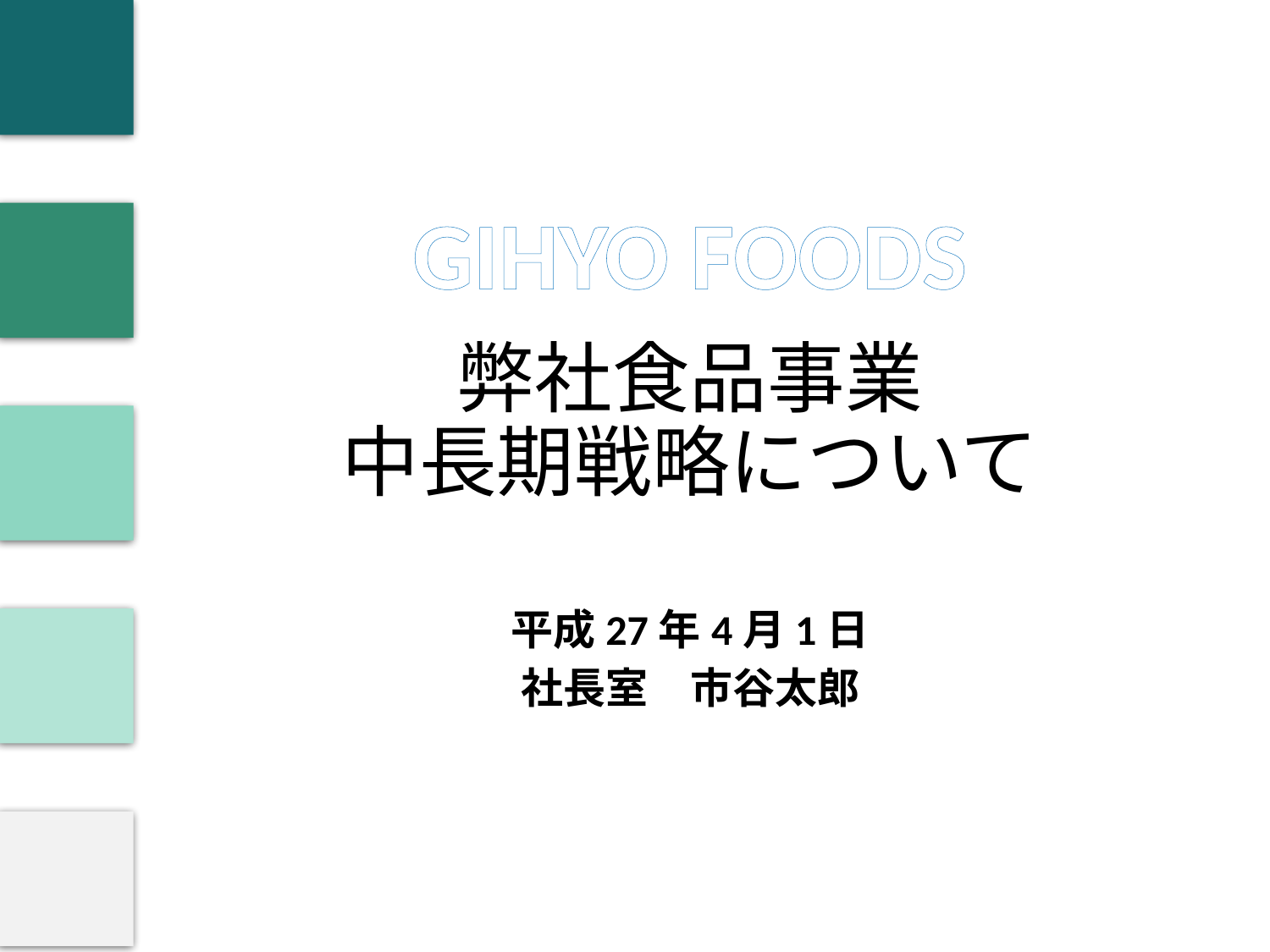

GIHYO FOODS
# 弊社食品事業 中長期戦略について
平成27年4月1日
社長室　市谷太郎